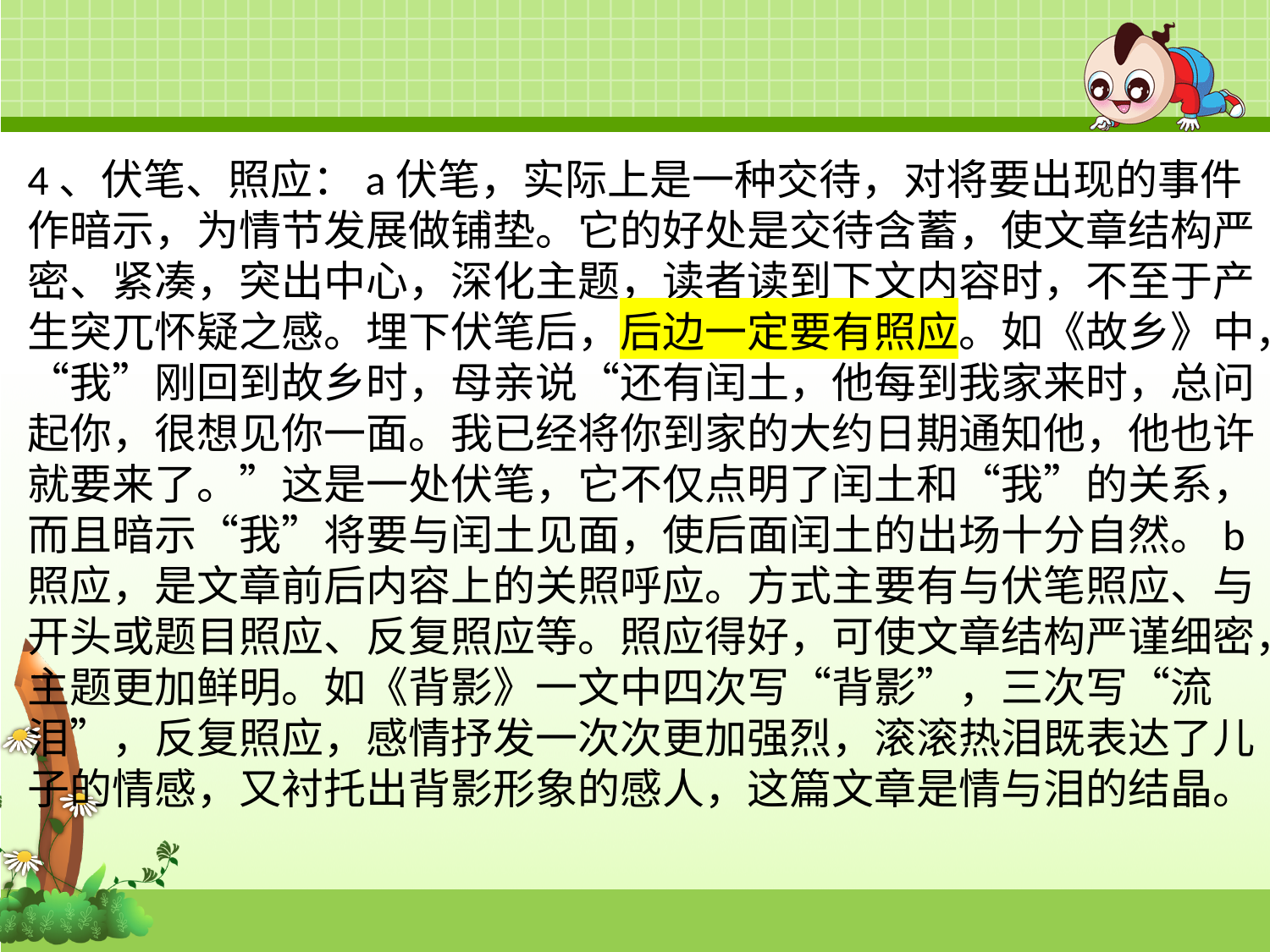

4、伏笔、照应：a伏笔，实际上是一种交待，对将要出现的事件作暗示，为情节发展做铺垫。它的好处是交待含蓄，使文章结构严密、紧凑，突出中心，深化主题，读者读到下文内容时，不至于产生突兀怀疑之感。埋下伏笔后，后边一定要有照应。如《故乡》中，“我”刚回到故乡时，母亲说“还有闰土，他每到我家来时，总问起你，很想见你一面。我已经将你到家的大约日期通知他，他也许就要来了。”这是一处伏笔，它不仅点明了闰土和“我”的关系，而且暗示“我”将要与闰土见面，使后面闰土的出场十分自然。b照应，是文章前后内容上的关照呼应。方式主要有与伏笔照应、与开头或题目照应、反复照应等。照应得好，可使文章结构严谨细密，主题更加鲜明。如《背影》一文中四次写“背影”，三次写“流泪”，反复照应，感情抒发一次次更加强烈，滚滚热泪既表达了儿子的情感，又衬托出背影形象的感人，这篇文章是情与泪的结晶。